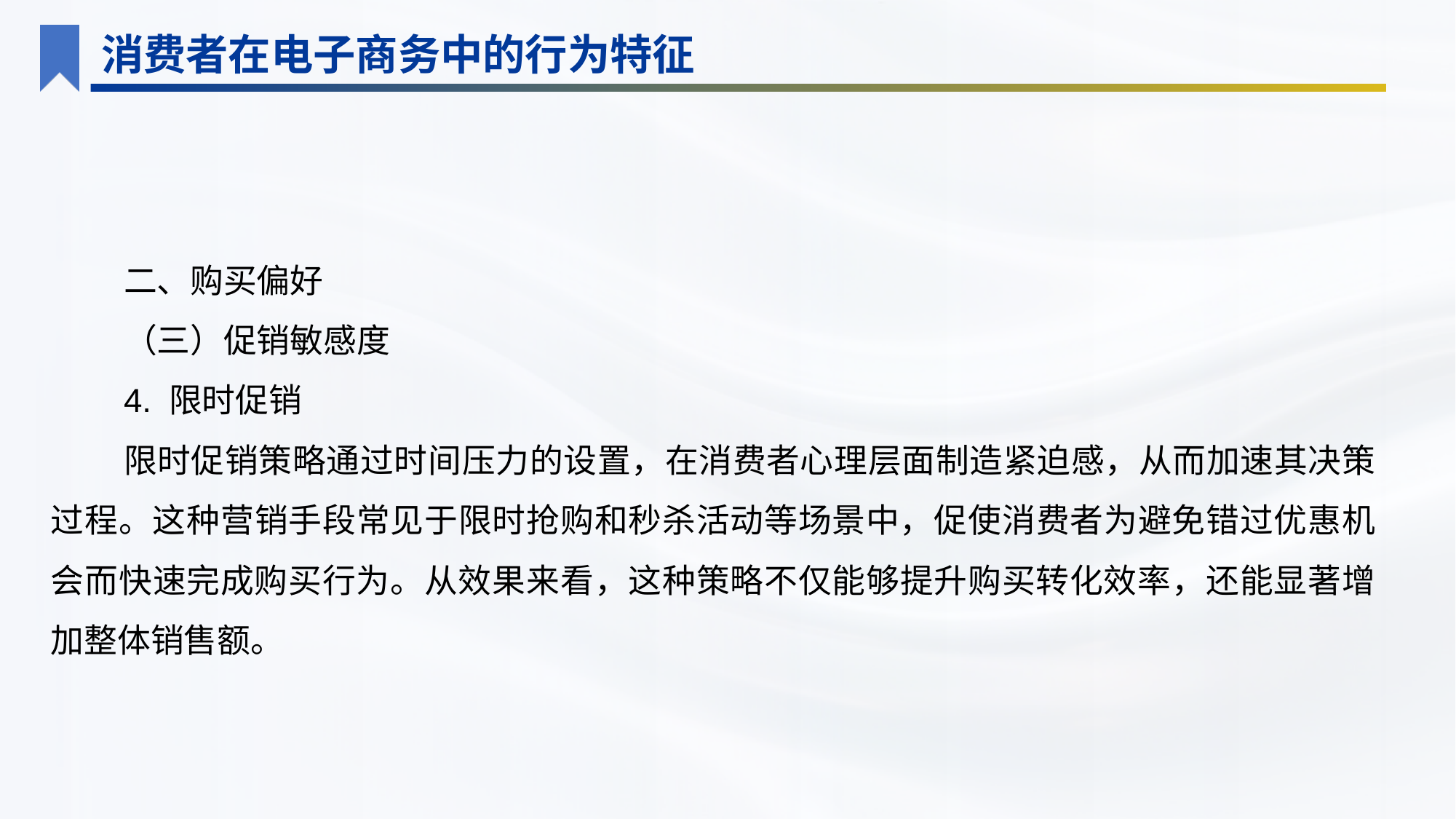

消费者在电子商务中的行为特征
二、购买偏好
（三）促销敏感度
4. 限时促销
限时促销策略通过时间压力的设置，在消费者心理层面制造紧迫感，从而加速其决策过程。这种营销手段常见于限时抢购和秒杀活动等场景中，促使消费者为避免错过优惠机会而快速完成购买行为。从效果来看，这种策略不仅能够提升购买转化效率，还能显著增加整体销售额。